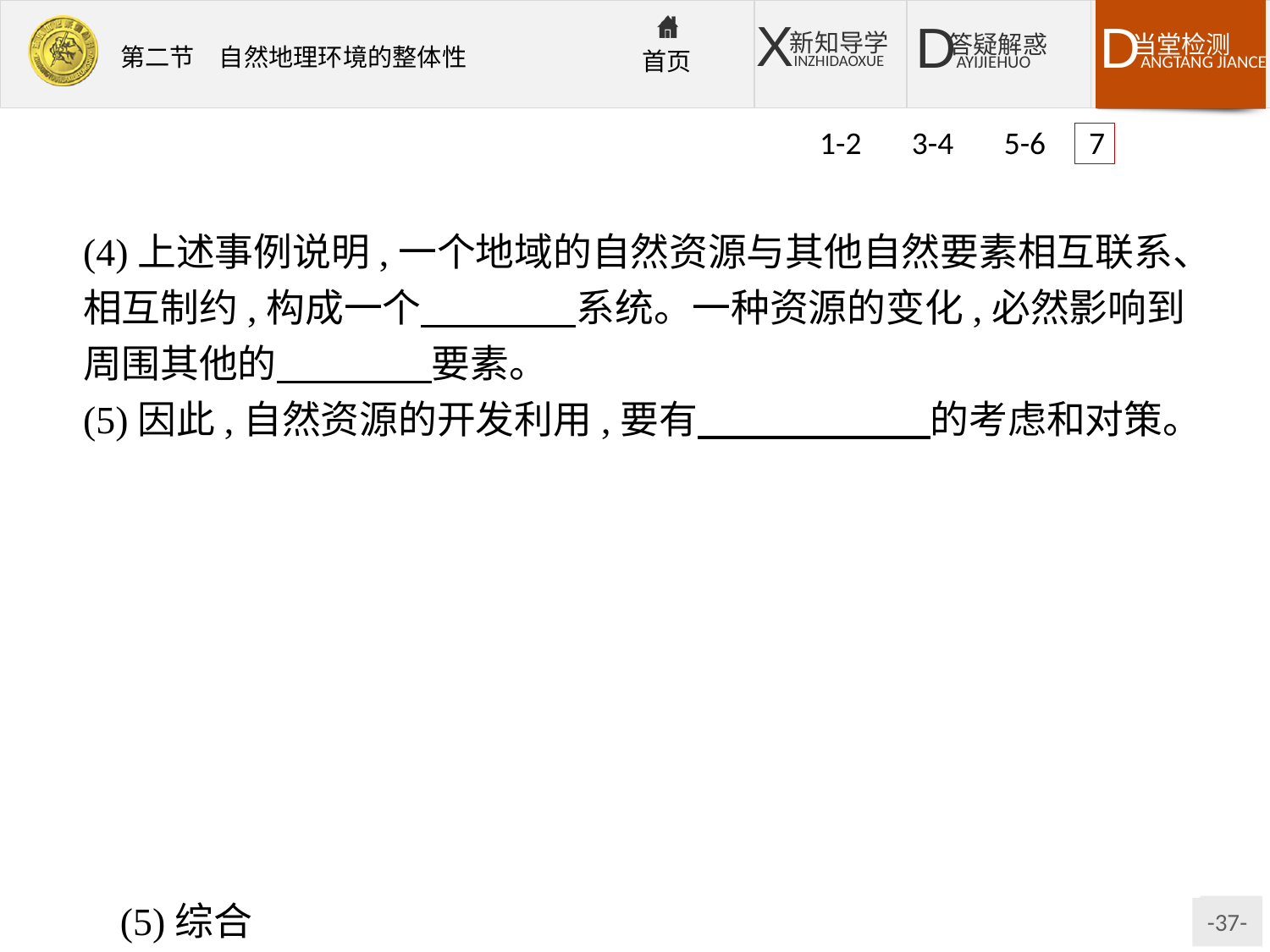

1-2       3-4       5-6      7

(4)上述事例说明,一个地域的自然资源与其他自然要素相互联系、相互制约,构成一个　　　　系统。一种资源的变化,必然影响到周围其他的　　　　要素。
(5)因此,自然资源的开发利用,要有　　　　　　的考虑和对策。
解析:本题主要考查热带雨林地区生物、气候、水、土壤等资源和要素之间的整体性特征,做题时要注意联系森林资源的环境效益进行分析解答。
答案:(1)暴雨冲刷　烈日暴晒
(2)枯枝落叶　更新
(3)侵蚀　枯枝落叶　物种
(4)整体　环境
(5)综合